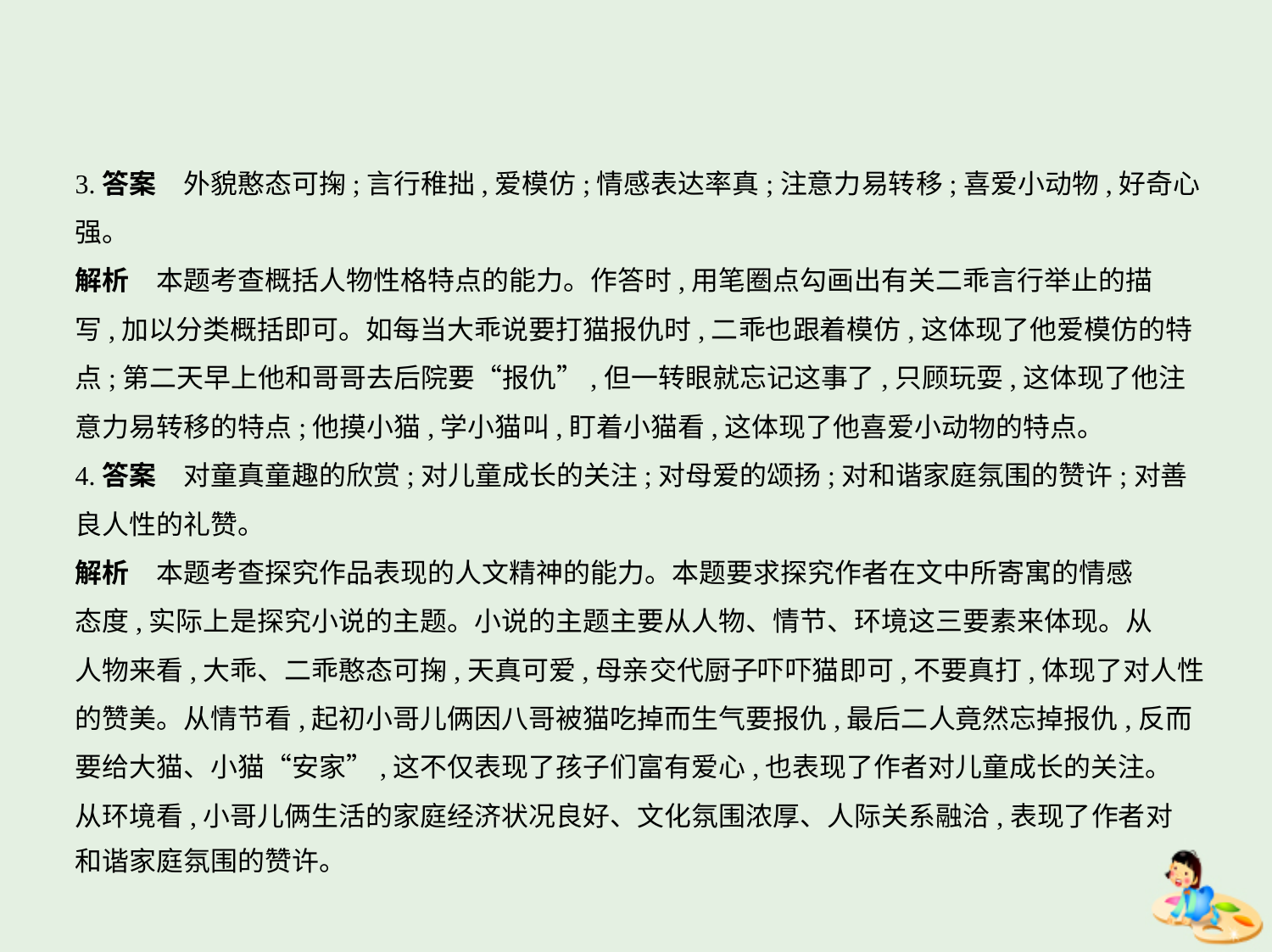

3.答案　外貌憨态可掬;言行稚拙,爱模仿;情感表达率真;注意力易转移;喜爱小动物,好奇心
强。
解析　本题考查概括人物性格特点的能力。作答时,用笔圈点勾画出有关二乖言行举止的描
写,加以分类概括即可。如每当大乖说要打猫报仇时,二乖也跟着模仿,这体现了他爱模仿的特
点;第二天早上他和哥哥去后院要“报仇”,但一转眼就忘记这事了,只顾玩耍,这体现了他注
意力易转移的特点;他摸小猫,学小猫叫,盯着小猫看,这体现了他喜爱小动物的特点。
4.答案　对童真童趣的欣赏;对儿童成长的关注;对母爱的颂扬;对和谐家庭氛围的赞许;对善
良人性的礼赞。
解析　本题考查探究作品表现的人文精神的能力。本题要求探究作者在文中所寄寓的情感
态度,实际上是探究小说的主题。小说的主题主要从人物、情节、环境这三要素来体现。从
人物来看,大乖、二乖憨态可掬,天真可爱,母亲交代厨子吓吓猫即可,不要真打,体现了对人性
的赞美。从情节看,起初小哥儿俩因八哥被猫吃掉而生气要报仇,最后二人竟然忘掉报仇,反而
要给大猫、小猫“安家”,这不仅表现了孩子们富有爱心,也表现了作者对儿童成长的关注。
从环境看,小哥儿俩生活的家庭经济状况良好、文化氛围浓厚、人际关系融洽,表现了作者对
和谐家庭氛围的赞许。